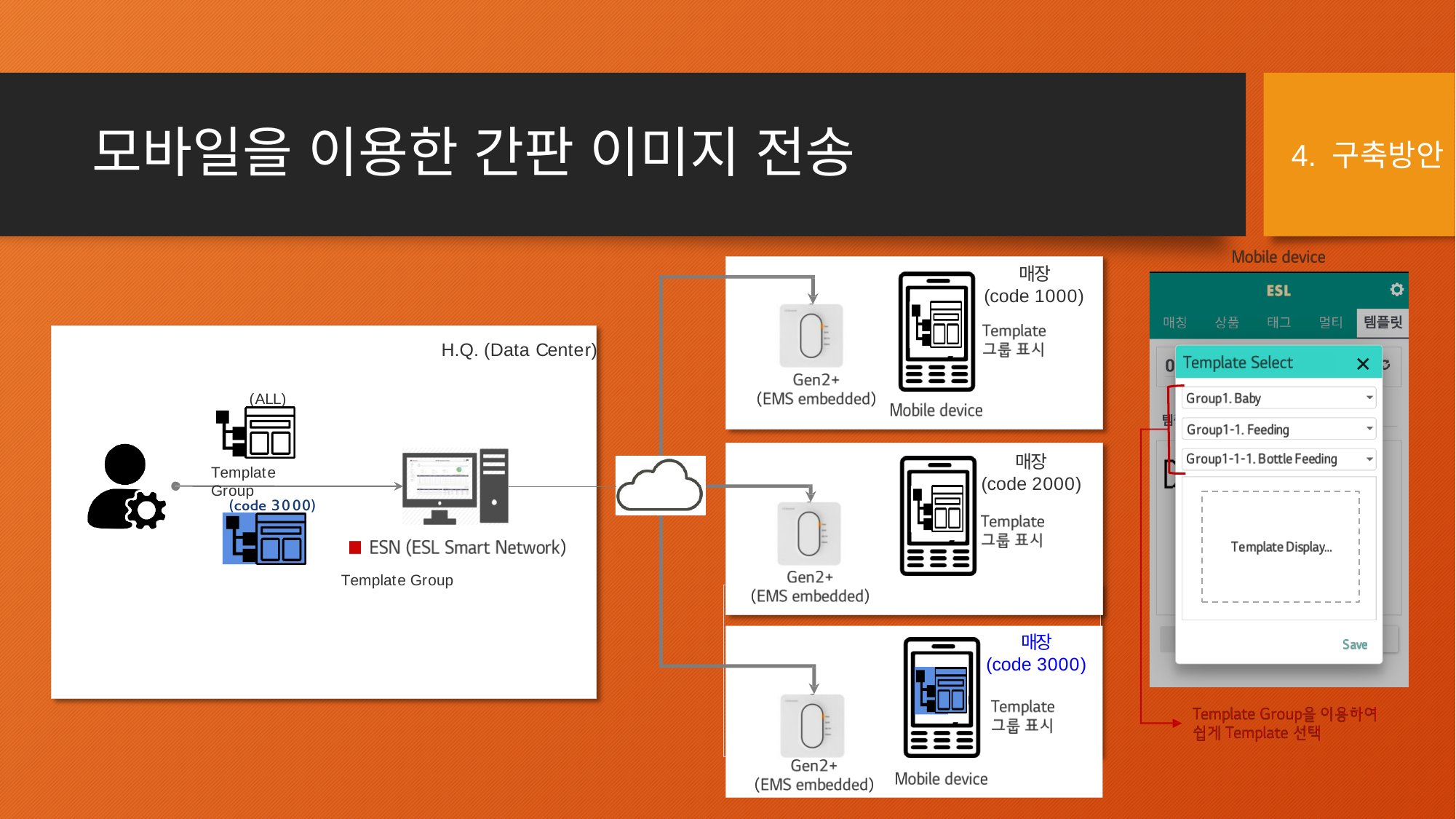

# 모바일을 이용한 간판 이미지 전송
4. 구축방안

매장
(code 1000)

H.Q. (Data Center)

(ALL)

매장
(code 2000)

Template Group

(code 3000)

관리자
Template Group

매장
(code 3000)